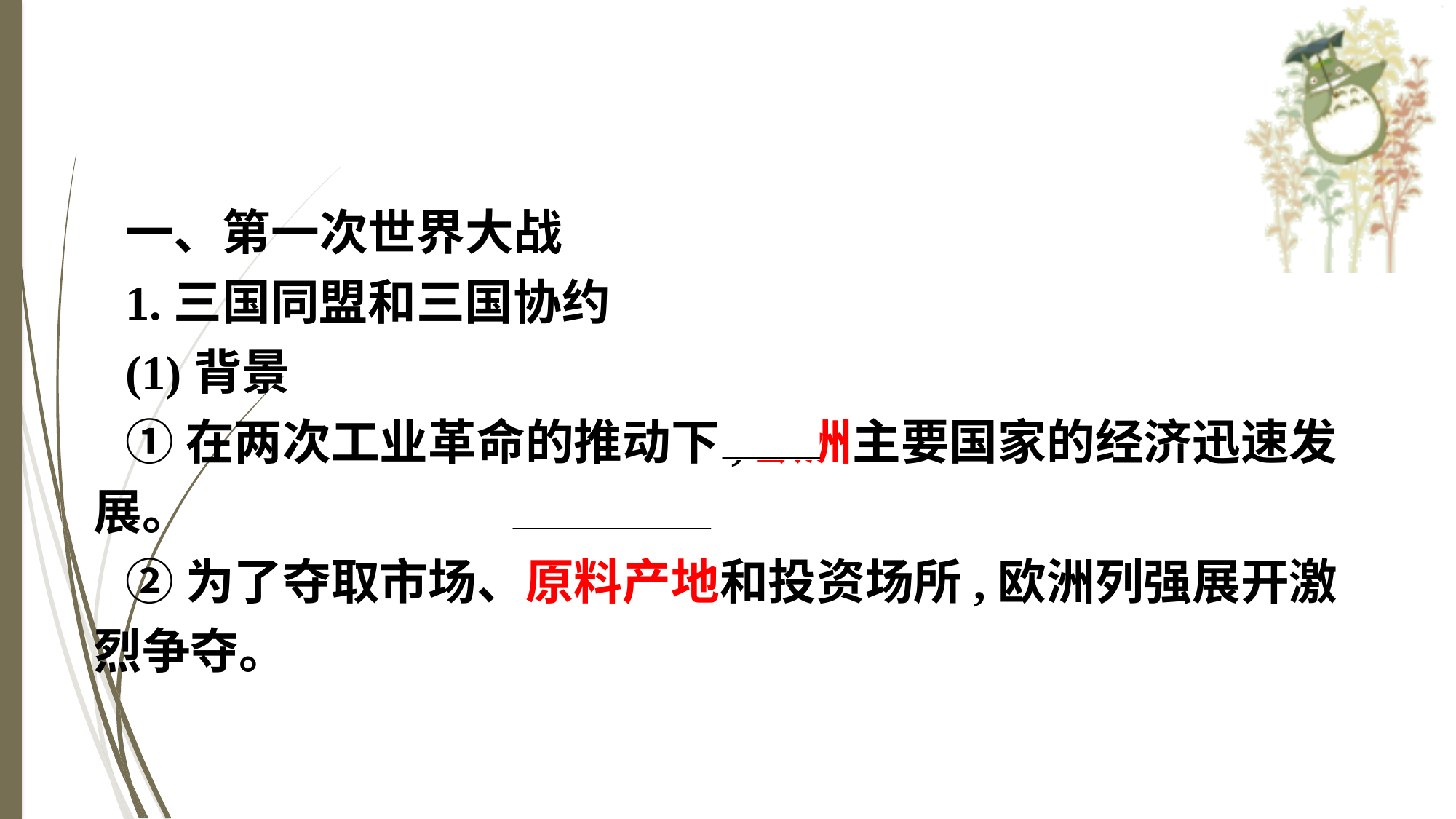

一、第一次世界大战
1.三国同盟和三国协约
(1)背景
①在两次工业革命的推动下,欧洲主要国家的经济迅速发展。
②为了夺取市场、原料产地和投资场所,欧洲列强展开激烈争夺。